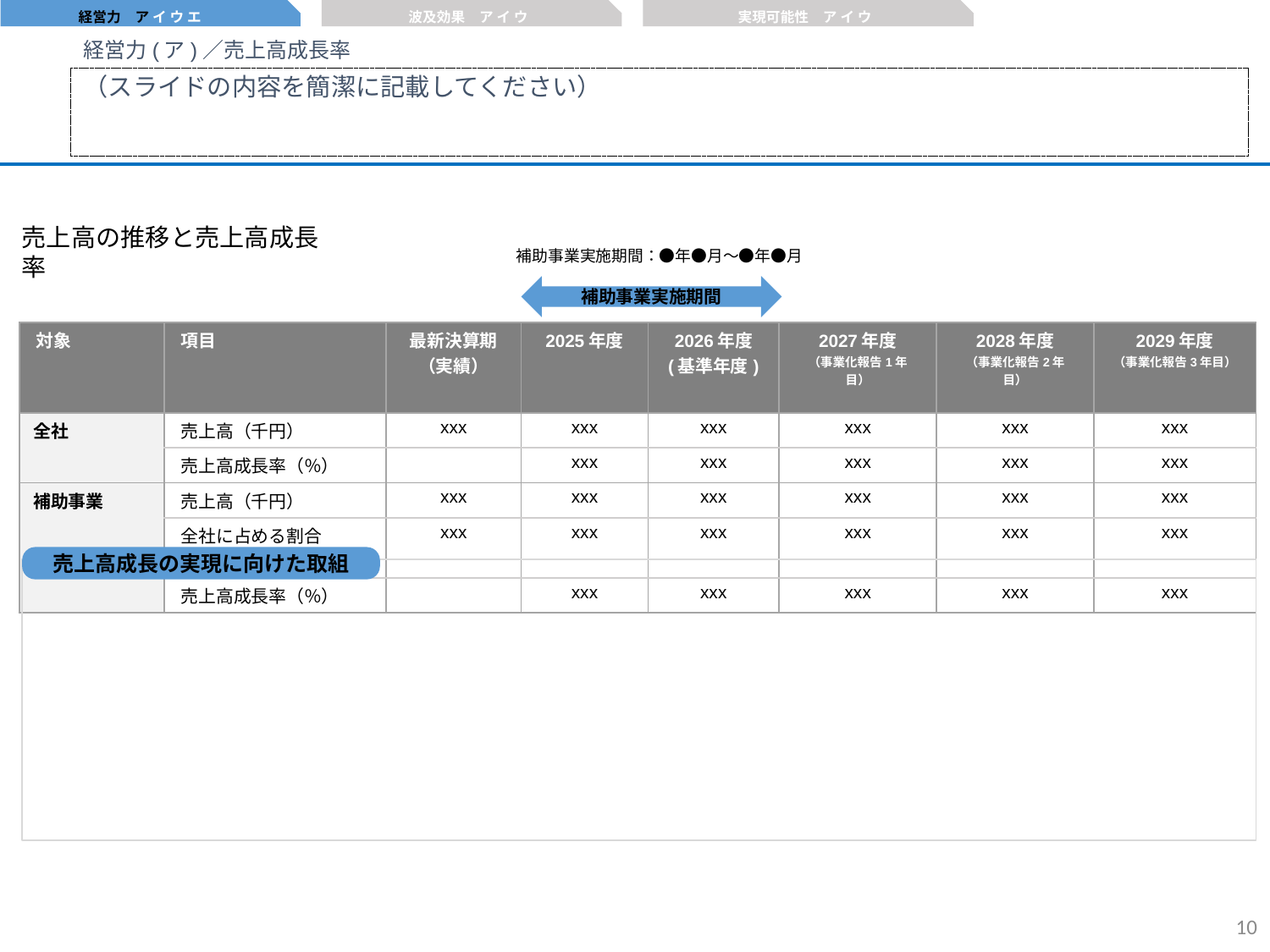

経営力　ア イ ウ エ
波及効果　ア イ ウ
実現可能性　ア イ ウ
経営力(ア)／売上高成長率
（スライドの内容を簡潔に記載してください）
売上高の推移と売上高成長率
補助事業実施期間：●年●月～●年●月
補助事業実施期間
| 対象 | 項目 | 最新決算期 （実績） | 2025年度 | 2026年度 (基準年度) | 2027年度 （事業化報告1年目） | 2028年度 （事業化報告2年目） | 2029年度 （事業化報告3年目） |
| --- | --- | --- | --- | --- | --- | --- | --- |
| 全社 | 売上高（千円） | xxx | xxx | xxx | xxx | xxx | xxx |
|  | 売上高成長率（％） |  | xxx | xxx | xxx | xxx | xxx |
| 補助事業 | 売上高（千円） | xxx | xxx | xxx | xxx | xxx | xxx |
|  | 全社に占める割合（％） | xxx | xxx | xxx | xxx | xxx | xxx |
|  | 売上高成長率（％） |  | xxx | xxx | xxx | xxx | xxx |
売上高成長の実現に向けた取組

10